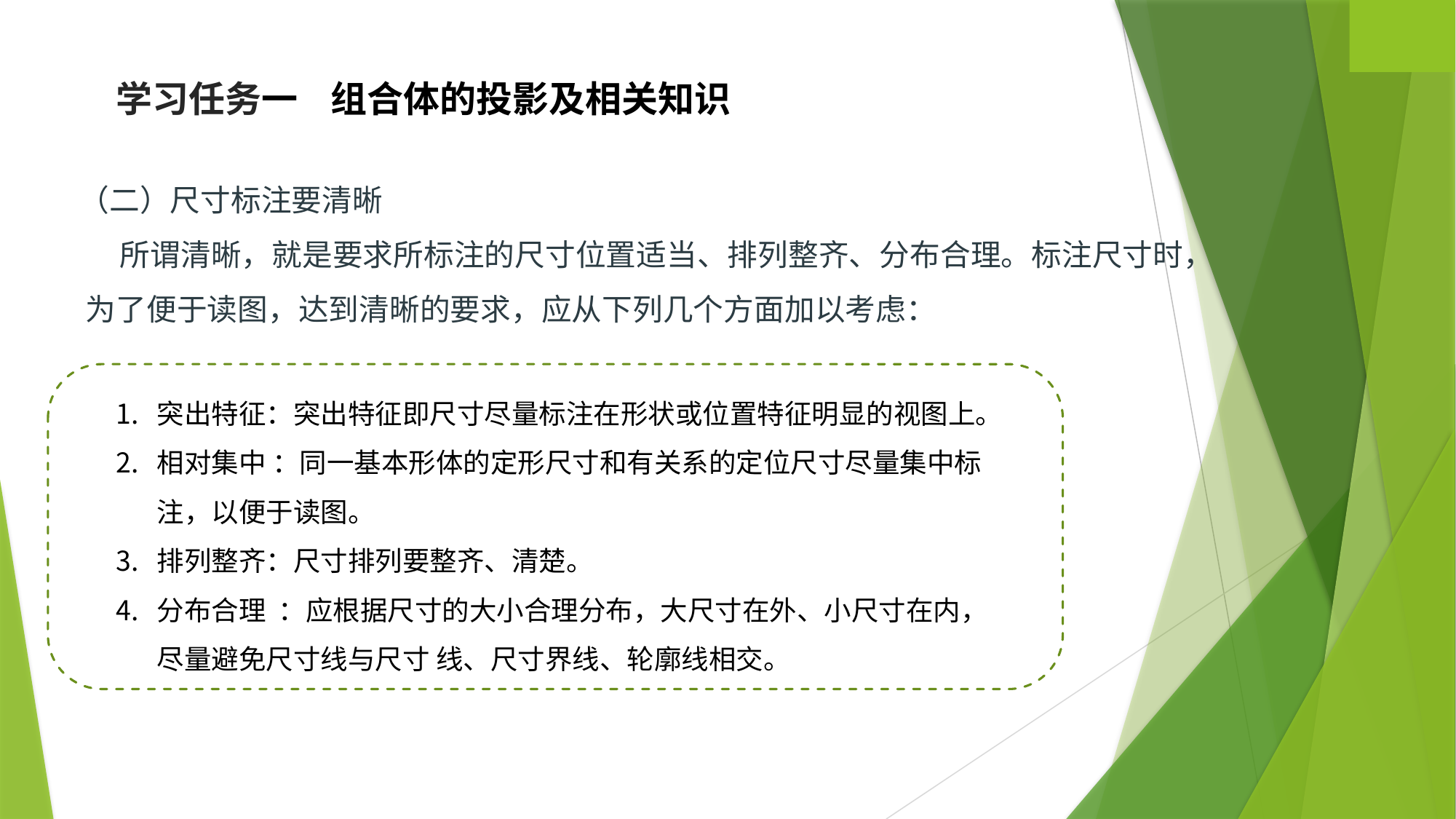

学习任务一    组合体的投影及相关知识

（二）尺寸标注要清晰
     所谓清晰，就是要求所标注的尺寸位置适当、排列整齐、分布合理。标注尺寸时， 为了便于读图，达到清晰的要求，应从下列几个方面加以考虑：

突出特征：突出特征即尺寸尽量标注在形状或位置特征明显的视图上。
相对集中 ：同一基本形体的定形尺寸和有关系的定位尺寸尽量集中标注，以便于读图。
排列整齐：尺寸排列要整齐、清楚。
分布合理  ：应根据尺寸的大小合理分布，大尺寸在外、小尺寸在内，尽量避免尺寸线与尺寸 线、尺寸界线、轮廓线相交。